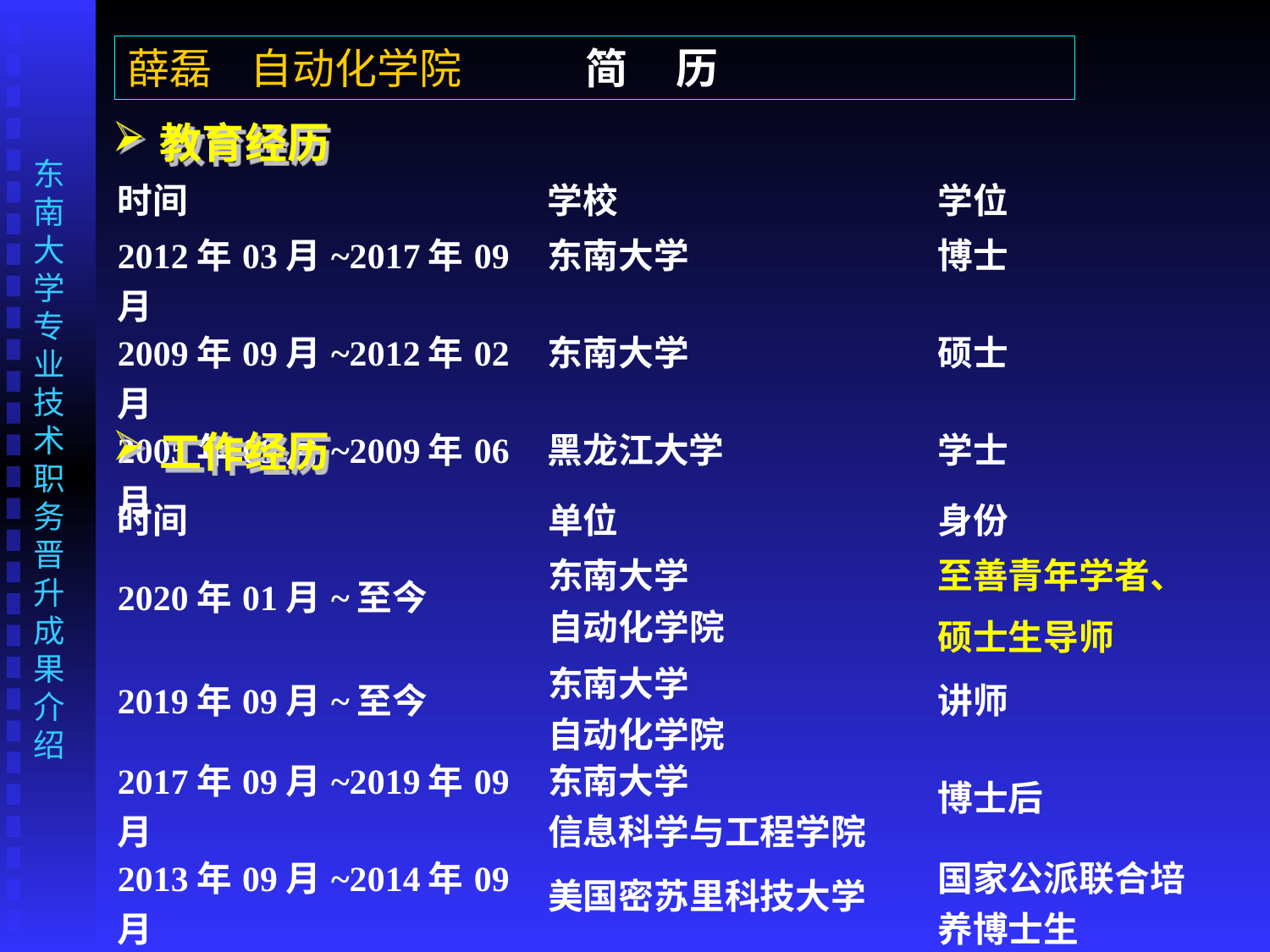

薛磊    自动化学院             简     历
教育经历

工作经历
| 时间 | 学校 | 学位 |
| --- | --- | --- |
| 2012年03月~2017年09月 | 东南大学 | 博士 |
| 2009年09月~2012年02月 | 东南大学 | 硕士 |
| 2005年09月~2009年06月 | 黑龙江大学 | 学士 |
| 时间 | 单位 | 身份 |
| --- | --- | --- |
| 2020年01月~至今 | 东南大学 自动化学院 | 至善青年学者、 硕士生导师 |
| 2019年09月~至今 | 东南大学 自动化学院 | 讲师 |
| 2017年09月~2019年09月 | 东南大学 信息科学与工程学院 | 博士后 |
| 2013年09月~2014年09月 | 美国密苏里科技大学 | 国家公派联合培养博士生 |